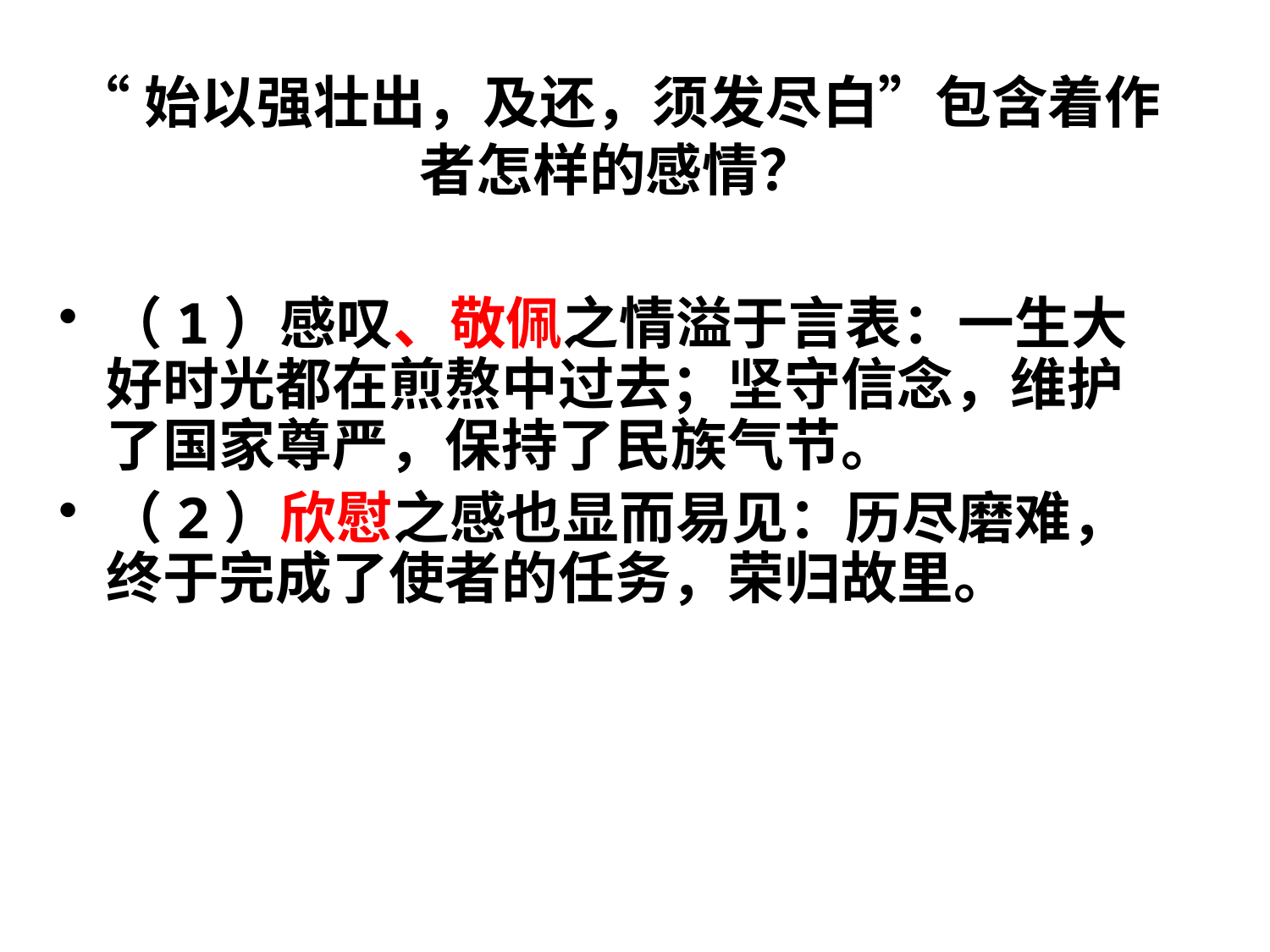

# “始以强壮出，及还，须发尽白”包含着作者怎样的感情？
（1）感叹、敬佩之情溢于言表：一生大好时光都在煎熬中过去；坚守信念，维护了国家尊严，保持了民族气节。
（2）欣慰之感也显而易见：历尽磨难，终于完成了使者的任务，荣归故里。